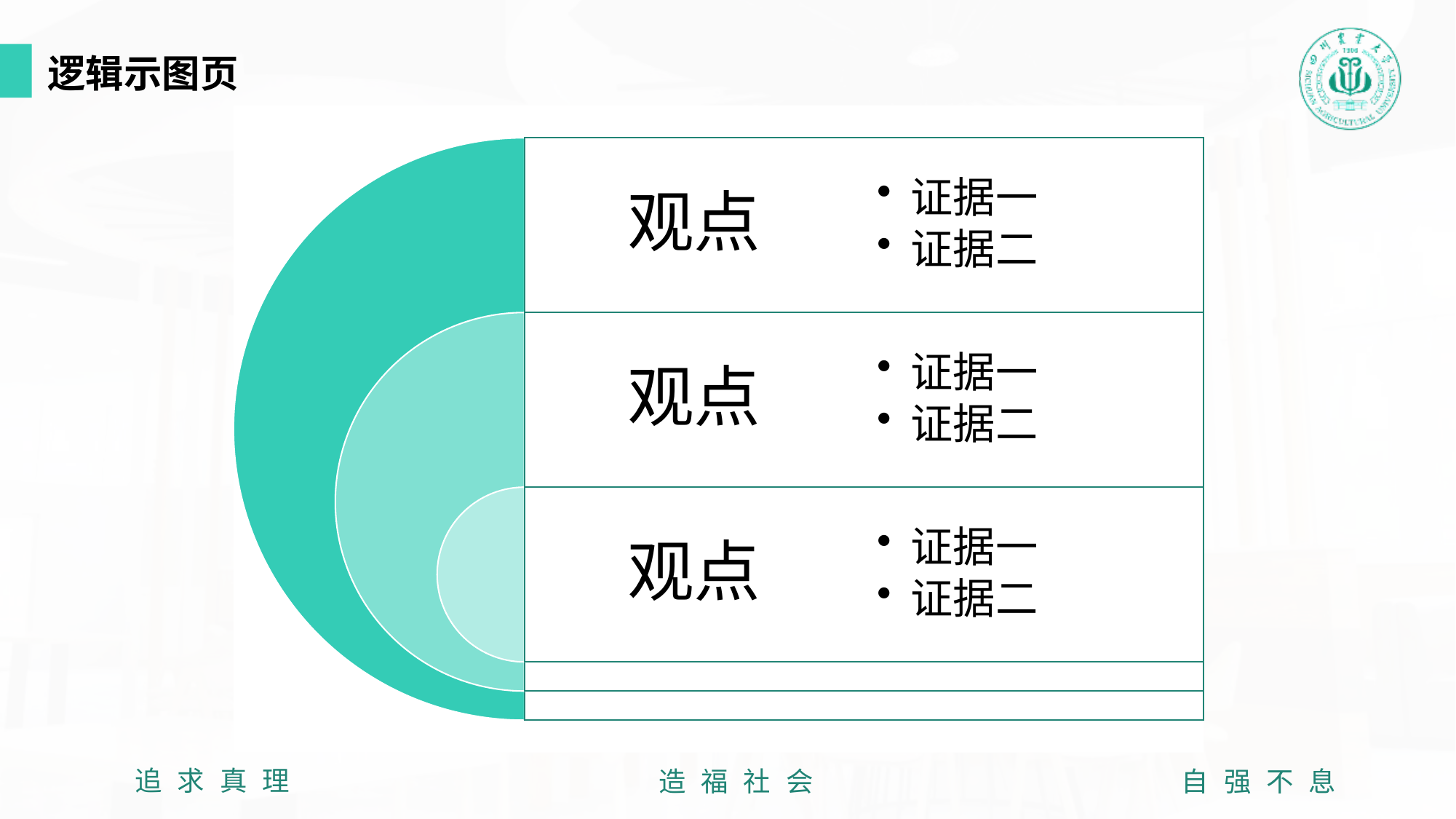

逻辑示图页
观点
观点
观点
证据一
证据二
证据一
证据二
证据一
证据二